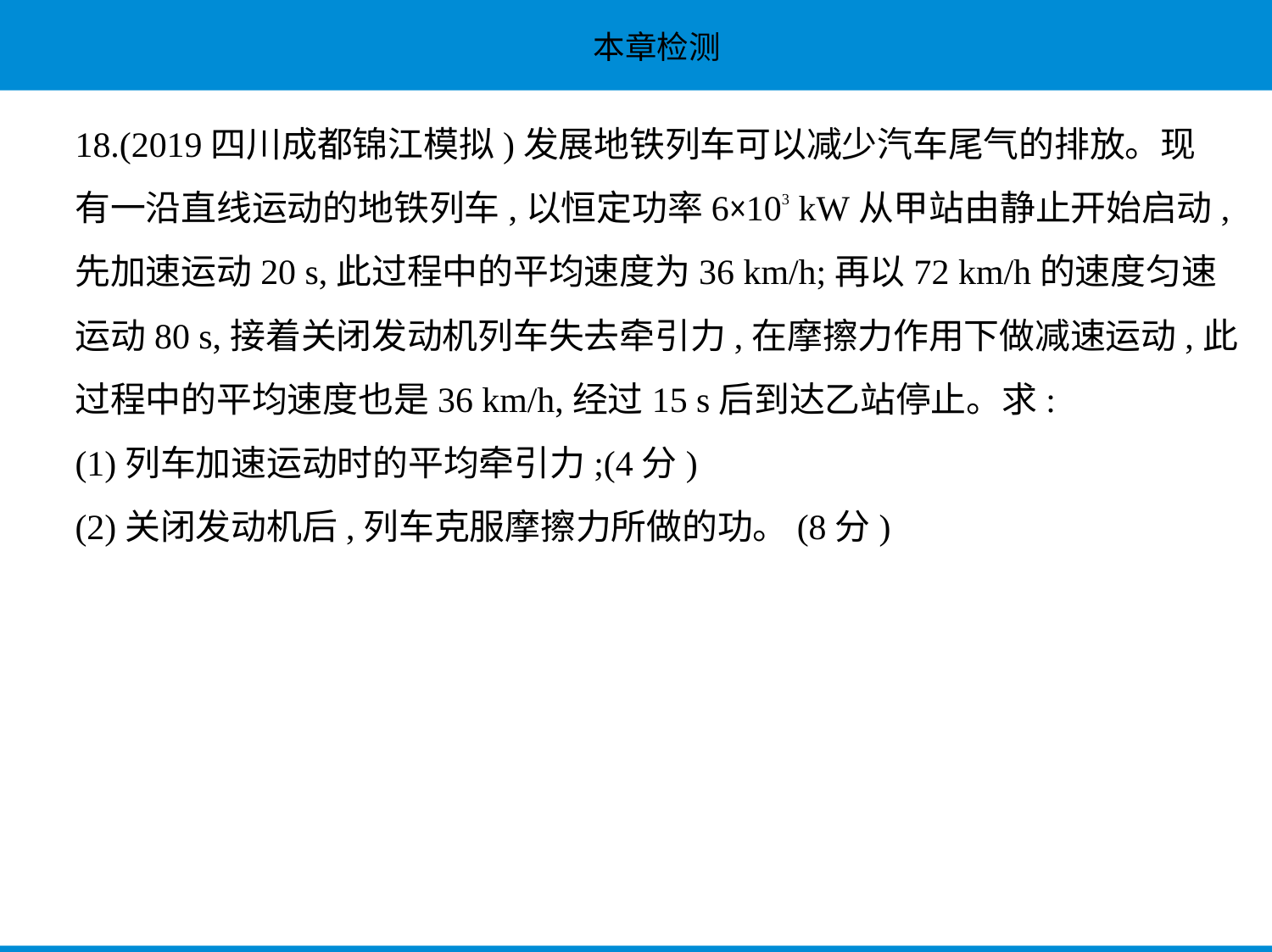

18.(2019四川成都锦江模拟)发展地铁列车可以减少汽车尾气的排放。现
有一沿直线运动的地铁列车,以恒定功率6×103 kW从甲站由静止开始启动,
先加速运动20 s,此过程中的平均速度为36 km/h;再以72 km/h的速度匀速
运动80 s,接着关闭发动机列车失去牵引力,在摩擦力作用下做减速运动,此
过程中的平均速度也是36 km/h,经过15 s后到达乙站停止。求:
(1)列车加速运动时的平均牵引力;(4分)
(2)关闭发动机后,列车克服摩擦力所做的功。(8分)